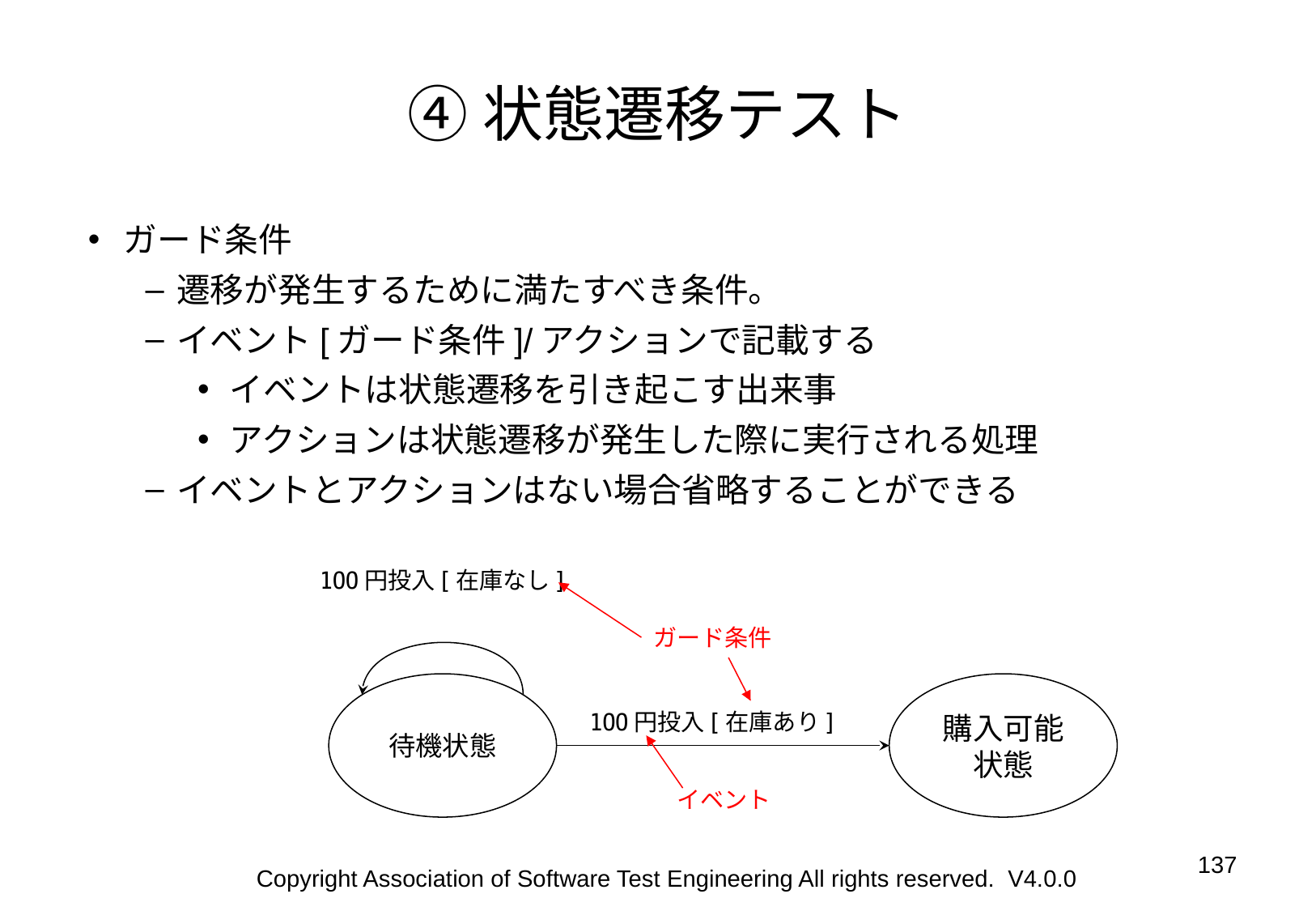

# ④状態遷移テスト
ガード条件
遷移が発生するために満たすべき条件。
イベント[ガード条件]/アクションで記載する
イベントは状態遷移を引き起こす出来事
アクションは状態遷移が発生した際に実行される処理
イベントとアクションはない場合省略することができる
100円投入[在庫なし]
ガード条件
待機状態
購入可能状態
100円投入[在庫あり]
イベント
137
Copyright Association of Software Test Engineering All rights reserved.  V4.0.0